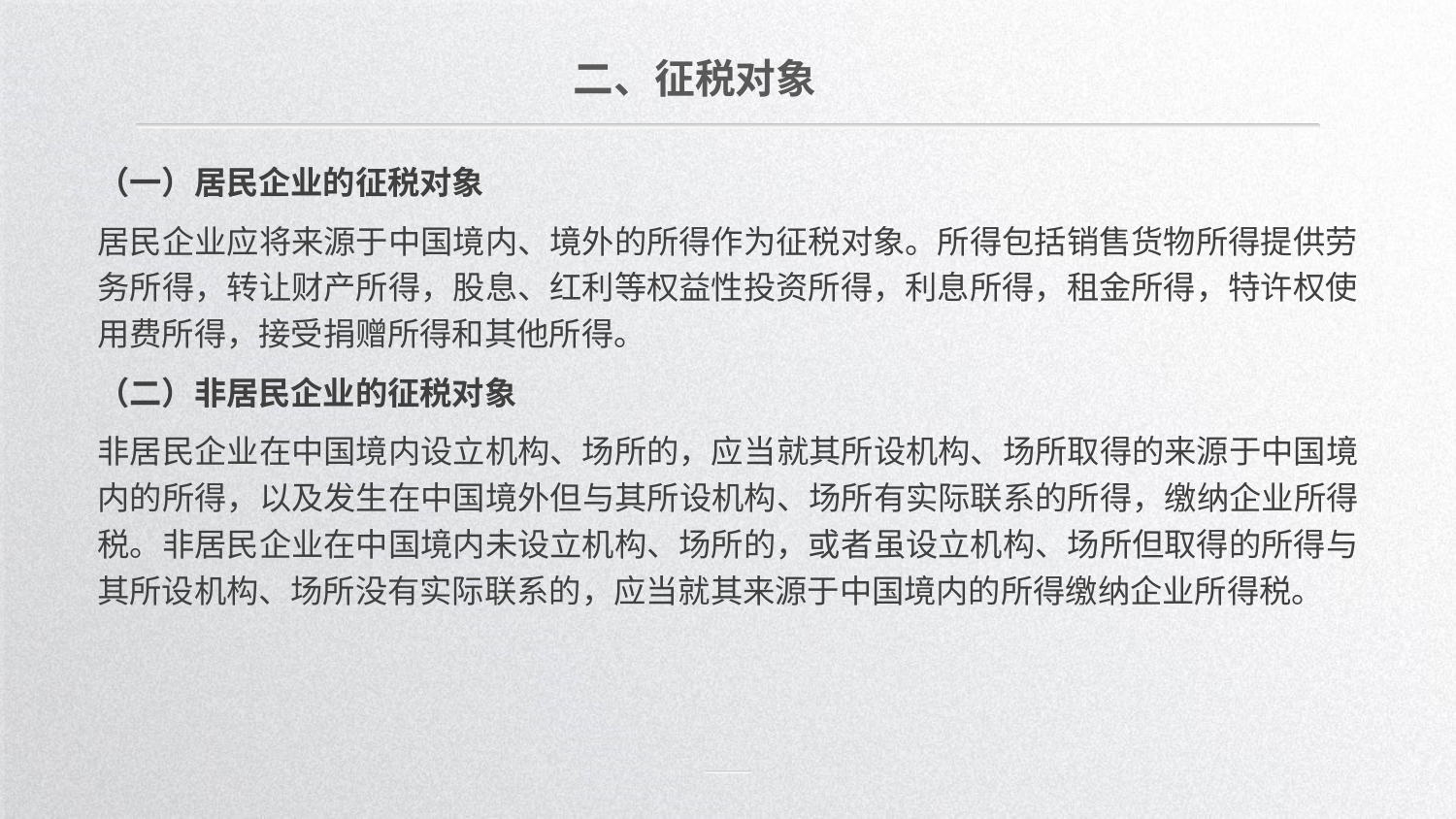

二、征税对象
（一）居民企业的征税对象
居民企业应将来源于中国境内、境外的所得作为征税对象。所得包括销售货物所得提供劳务所得，转让财产所得，股息、红利等权益性投资所得，利息所得，租金所得，特许权使用费所得，接受捐赠所得和其他所得。
（二）非居民企业的征税对象
非居民企业在中国境内设立机构、场所的，应当就其所设机构、场所取得的来源于中国境内的所得，以及发生在中国境外但与其所设机构、场所有实际联系的所得，缴纳企业所得税。非居民企业在中国境内未设立机构、场所的，或者虽设立机构、场所但取得的所得与其所设机构、场所没有实际联系的，应当就其来源于中国境内的所得缴纳企业所得税。